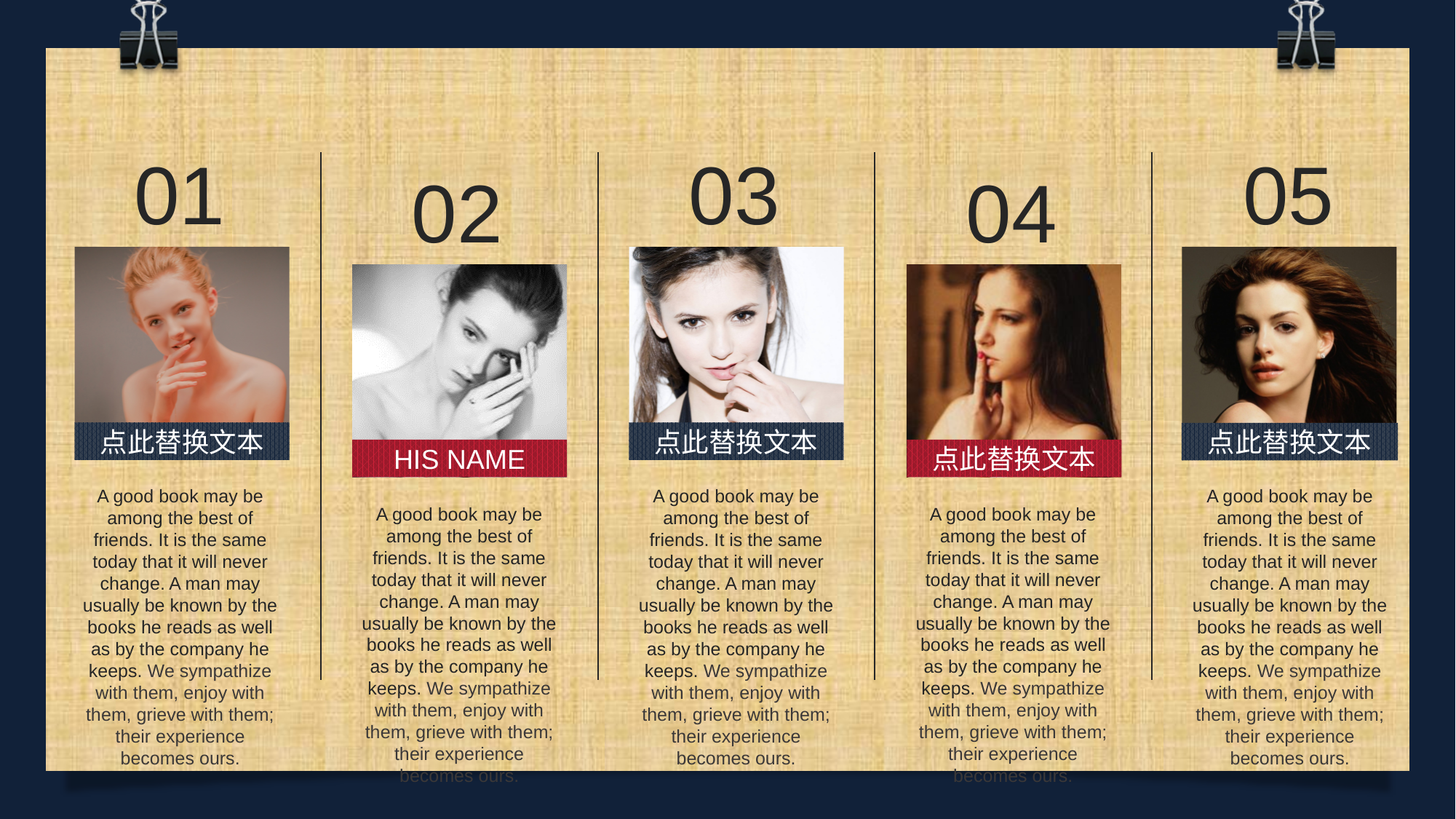

01
03
05
02
04

点此替换文本

点此替换文本

点此替换文本

HIS NAME

点此替换文本
A good book may be among the best of friends. It is the same today that it will never change. A man may usually be known by the books he reads as well as by the company he keeps. We sympathize with them, enjoy with them, grieve with them; their experience becomes ours.

A good book may be among the best of friends. It is the same today that it will never change. A man may usually be known by the books he reads as well as by the company he keeps. We sympathize with them, enjoy with them, grieve with them; their experience becomes ours.

A good book may be among the best of friends. It is the same today that it will never change. A man may usually be known by the books he reads as well as by the company he keeps. We sympathize with them, enjoy with them, grieve with them; their experience becomes ours.

A good book may be among the best of friends. It is the same today that it will never change. A man may usually be known by the books he reads as well as by the company he keeps. We sympathize with them, enjoy with them, grieve with them; their experience becomes ours.

A good book may be among the best of friends. It is the same today that it will never change. A man may usually be known by the books he reads as well as by the company he keeps. We sympathize with them, enjoy with them, grieve with them; their experience becomes ours.